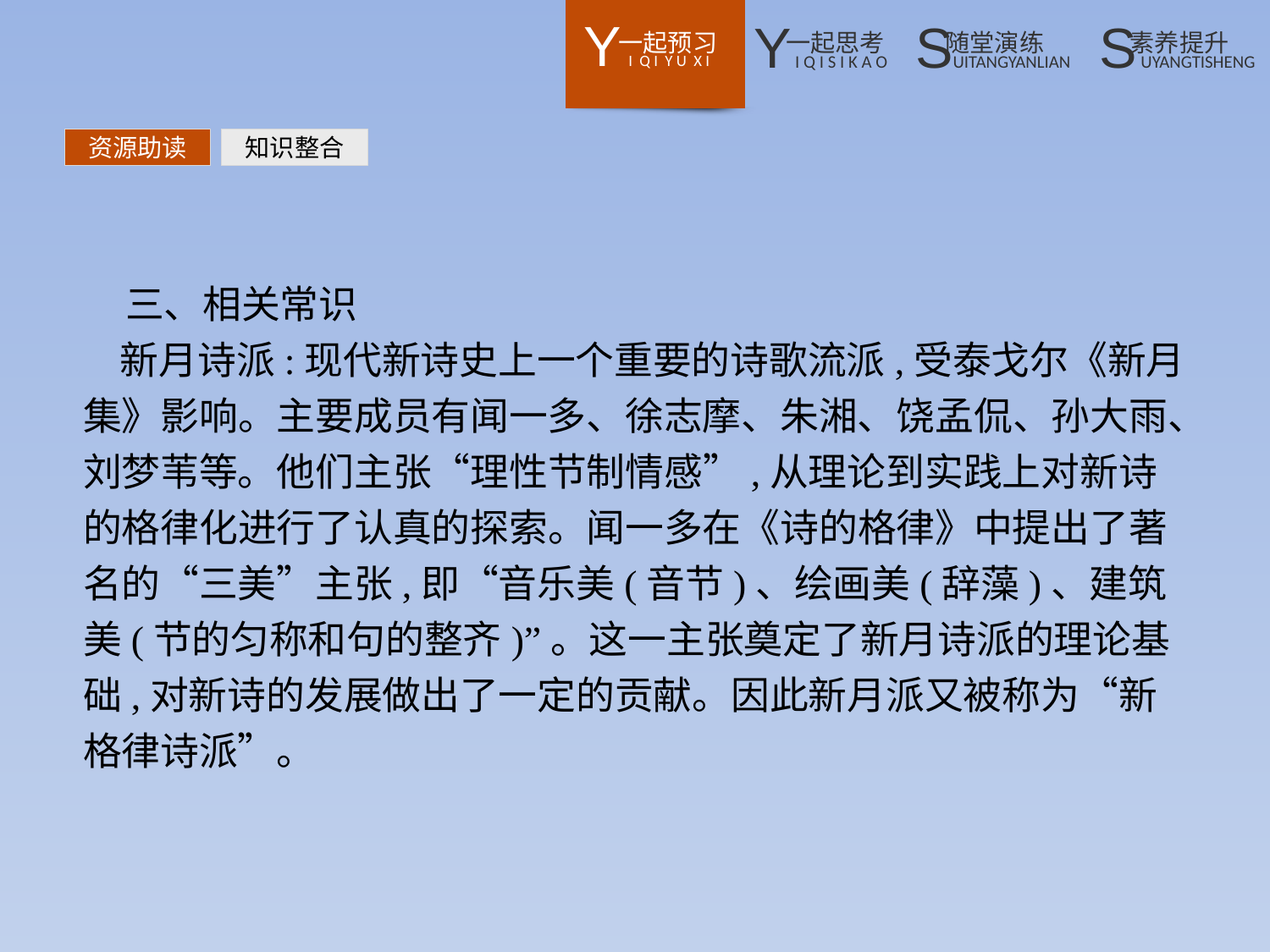

资源助读
知识整合
三、相关常识
新月诗派:现代新诗史上一个重要的诗歌流派,受泰戈尔《新月集》影响。主要成员有闻一多、徐志摩、朱湘、饶孟侃、孙大雨、刘梦苇等。他们主张“理性节制情感”,从理论到实践上对新诗的格律化进行了认真的探索。闻一多在《诗的格律》中提出了著名的“三美”主张,即“音乐美(音节)、绘画美(辞藻)、建筑美(节的匀称和句的整齐)”。这一主张奠定了新月诗派的理论基础,对新诗的发展做出了一定的贡献。因此新月派又被称为“新格律诗派”。